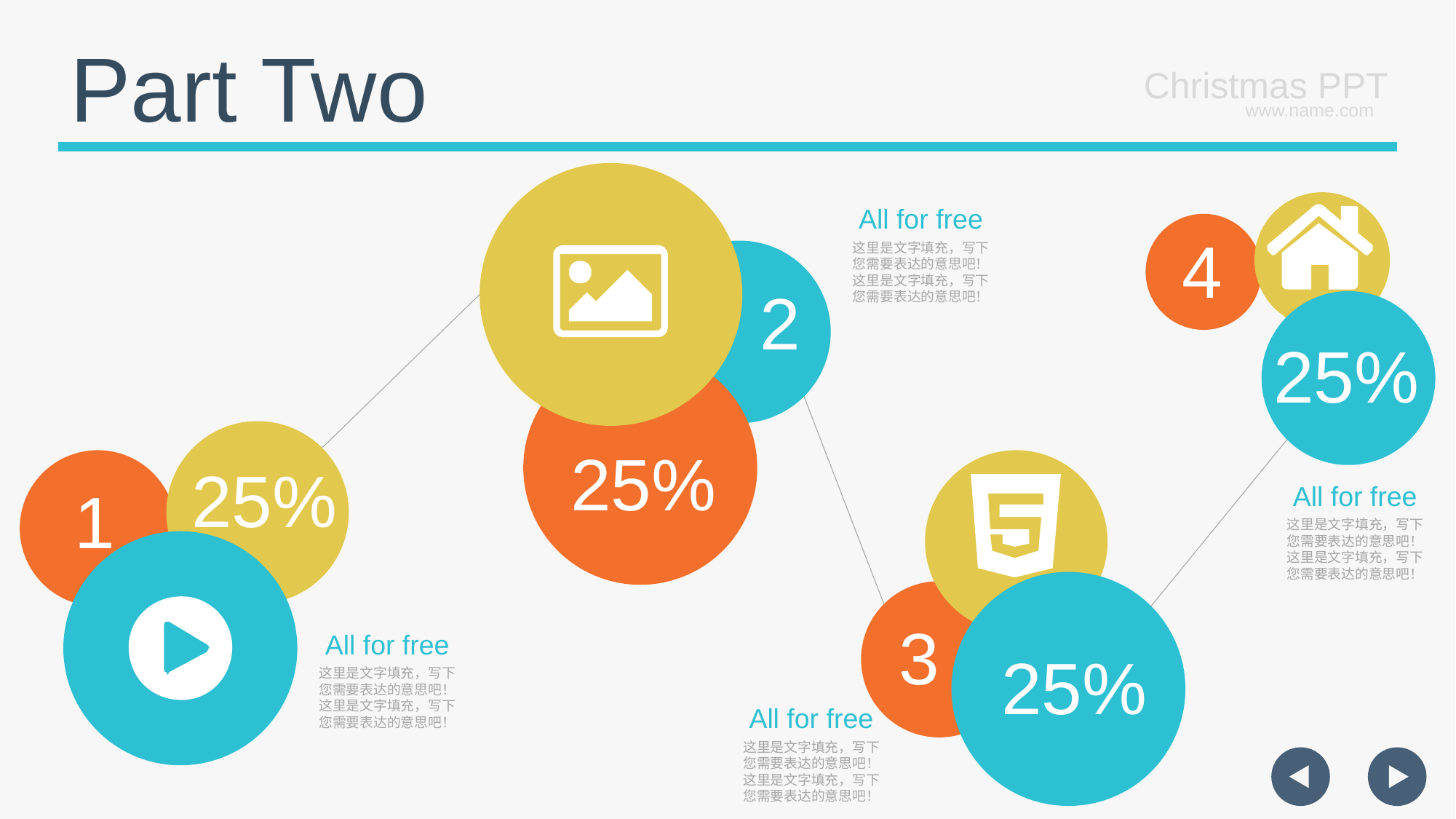

Part Two
Christmas PPT
www.name.com

All for free

4
这里是文字填充，写下您需要表达的意思吧！这里是文字填充，写下您需要表达的意思吧！

2
25%

25%
25%

1
All for free

这里是文字填充，写下您需要表达的意思吧！这里是文字填充，写下您需要表达的意思吧！

3
All for free
25%
这里是文字填充，写下您需要表达的意思吧！这里是文字填充，写下您需要表达的意思吧！
All for free
这里是文字填充，写下您需要表达的意思吧！这里是文字填充，写下您需要表达的意思吧！